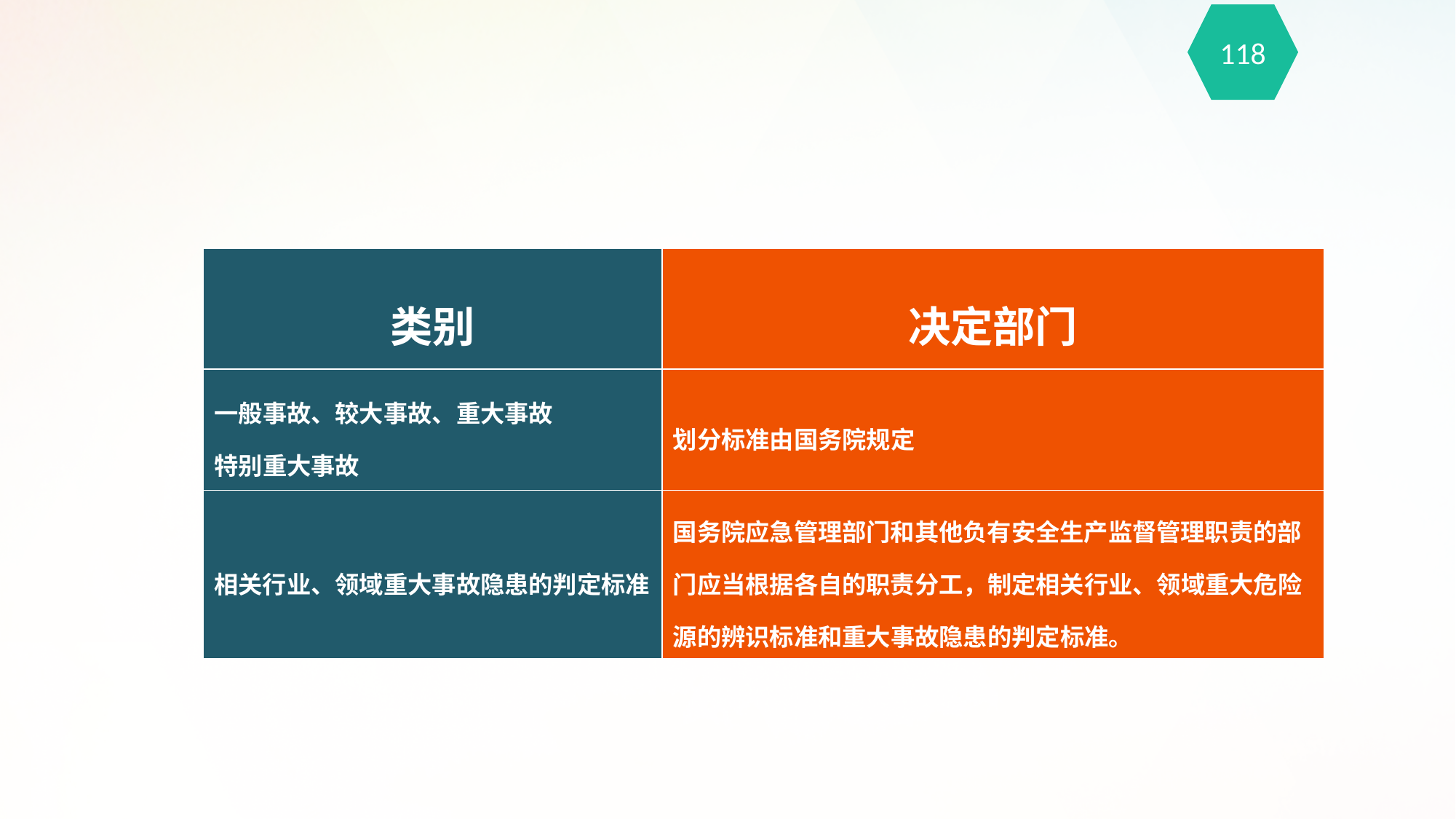

118
| 类别 | 决定部门 |
| --- | --- |
| 一般事故、较大事故、重大事故 特别重大事故 | 划分标准由国务院规定 |
| 相关行业、领域重大事故隐患的判定标准 | 国务院应急管理部门和其他负有安全生产监督管理职责的部门应当根据各自的职责分工，制定相关行业、领域重大危险源的辨识标准和重大事故隐患的判定标准。 |